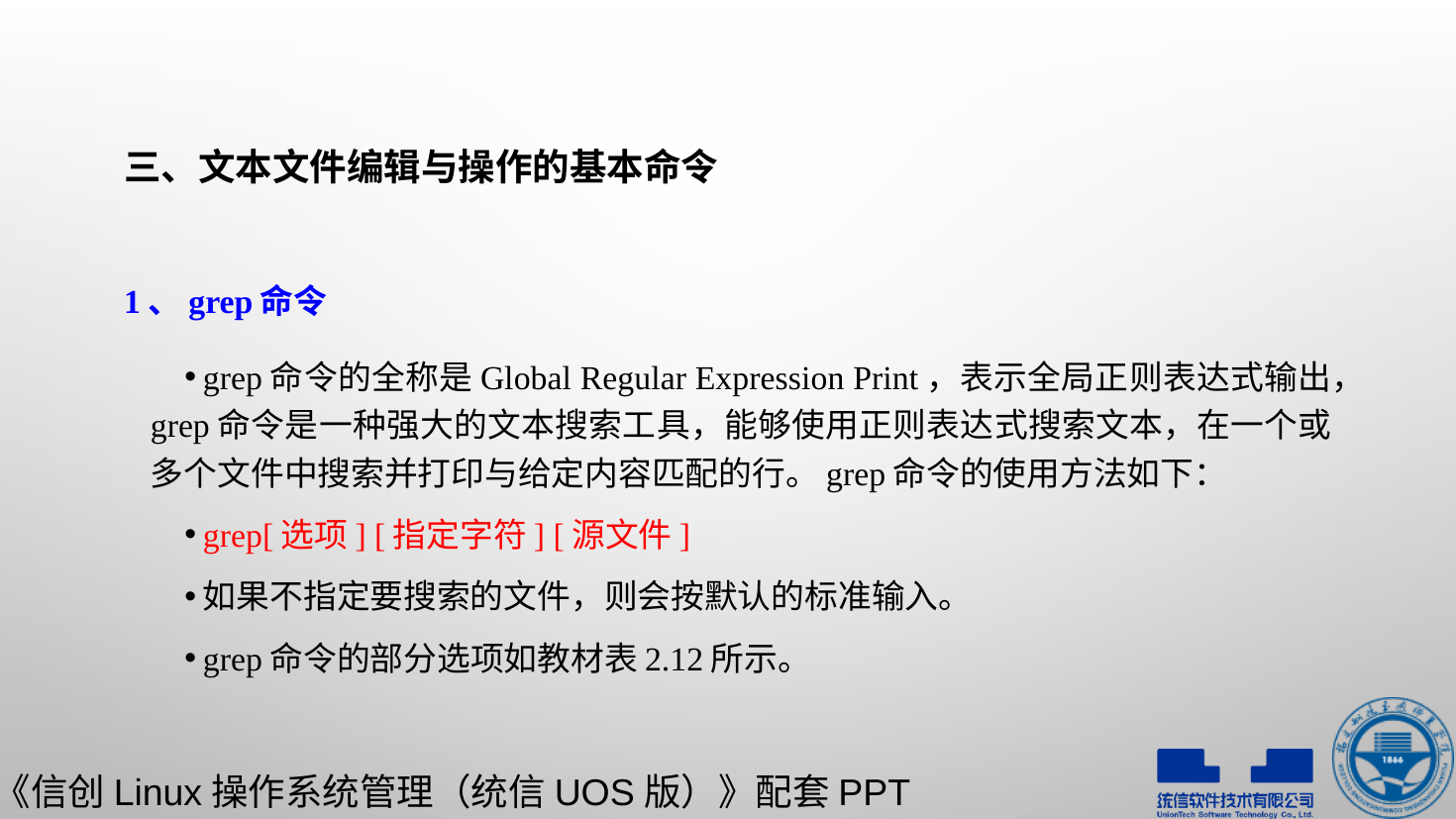

# 三、文本文件编辑与操作的基本命令
1、grep命令
grep命令的全称是Global Regular Expression Print，表示全局正则表达式输出，grep命令是一种强大的文本搜索工具，能够使用正则表达式搜索文本，在一个或多个文件中搜索并打印与给定内容匹配的行。grep命令的使用方法如下：
grep[选项] [指定字符] [源文件]
如果不指定要搜索的文件，则会按默认的标准输入。
grep命令的部分选项如教材表2.12所示。